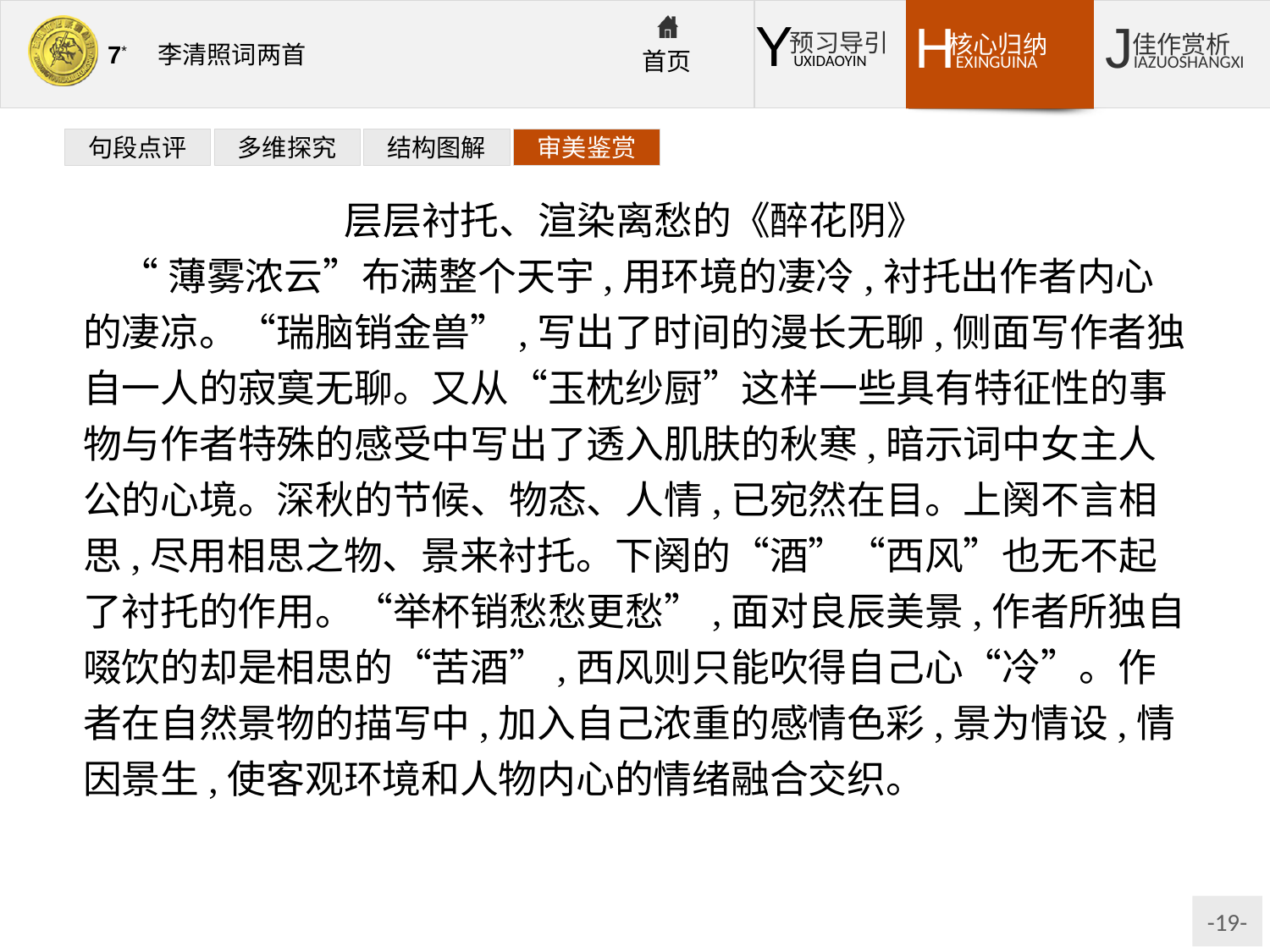

句段点评
多维探究
结构图解
审美鉴赏
层层衬托、渲染离愁的《醉花阴》
“薄雾浓云”布满整个天宇,用环境的凄冷,衬托出作者内心的凄凉。“瑞脑销金兽”,写出了时间的漫长无聊,侧面写作者独自一人的寂寞无聊。又从“玉枕纱厨”这样一些具有特征性的事物与作者特殊的感受中写出了透入肌肤的秋寒,暗示词中女主人公的心境。深秋的节候、物态、人情,已宛然在目。上阕不言相思,尽用相思之物、景来衬托。下阕的“酒”“西风”也无不起了衬托的作用。“举杯销愁愁更愁”,面对良辰美景,作者所独自啜饮的却是相思的“苦酒”,西风则只能吹得自己心“冷”。作者在自然景物的描写中,加入自己浓重的感情色彩,景为情设,情因景生,使客观环境和人物内心的情绪融合交织。